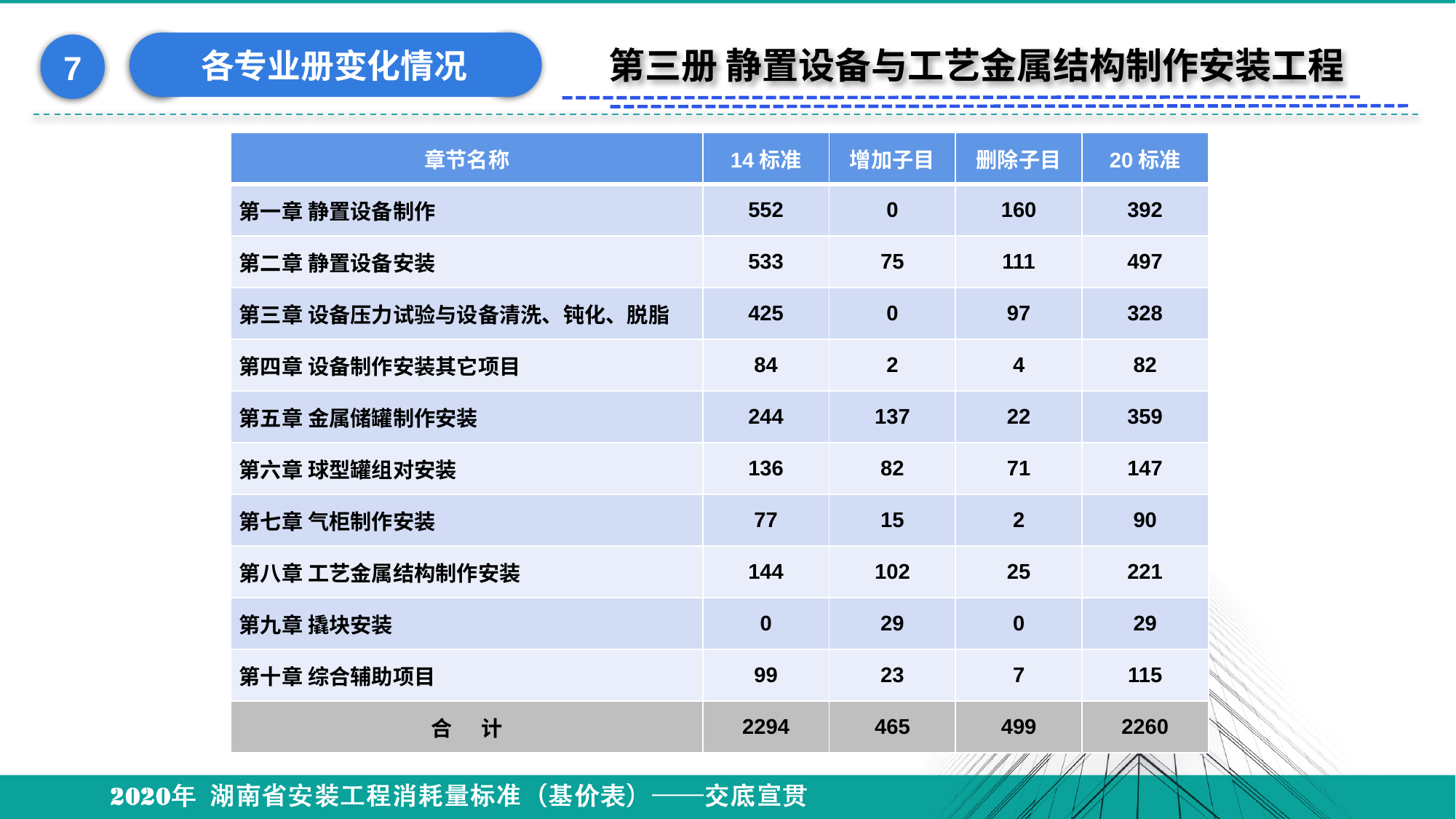

各专业册变化情况

7
第三册 静置设备与工艺金属结构制作安装工程
| 章节名称 | 14标准 | 增加子目 | 删除子目 | 20标准 |
| --- | --- | --- | --- | --- |
| 第一章 静置设备制作 | 552 | 0 | 160 | 392 |
| 第二章 静置设备安装 | 533 | 75 | 111 | 497 |
| 第三章 设备压力试验与设备清洗、钝化、脱脂 | 425 | 0 | 97 | 328 |
| 第四章 设备制作安装其它项目 | 84 | 2 | 4 | 82 |
| 第五章 金属储罐制作安装 | 244 | 137 | 22 | 359 |
| 第六章 球型罐组对安装 | 136 | 82 | 71 | 147 |
| 第七章 气柜制作安装 | 77 | 15 | 2 | 90 |
| 第八章 工艺金属结构制作安装 | 144 | 102 | 25 | 221 |
| 第九章 撬块安装 | 0 | 29 | 0 | 29 |
| 第十章 综合辅助项目 | 99 | 23 | 7 | 115 |
| 合 计 | 2294 | 465 | 499 | 2260 |